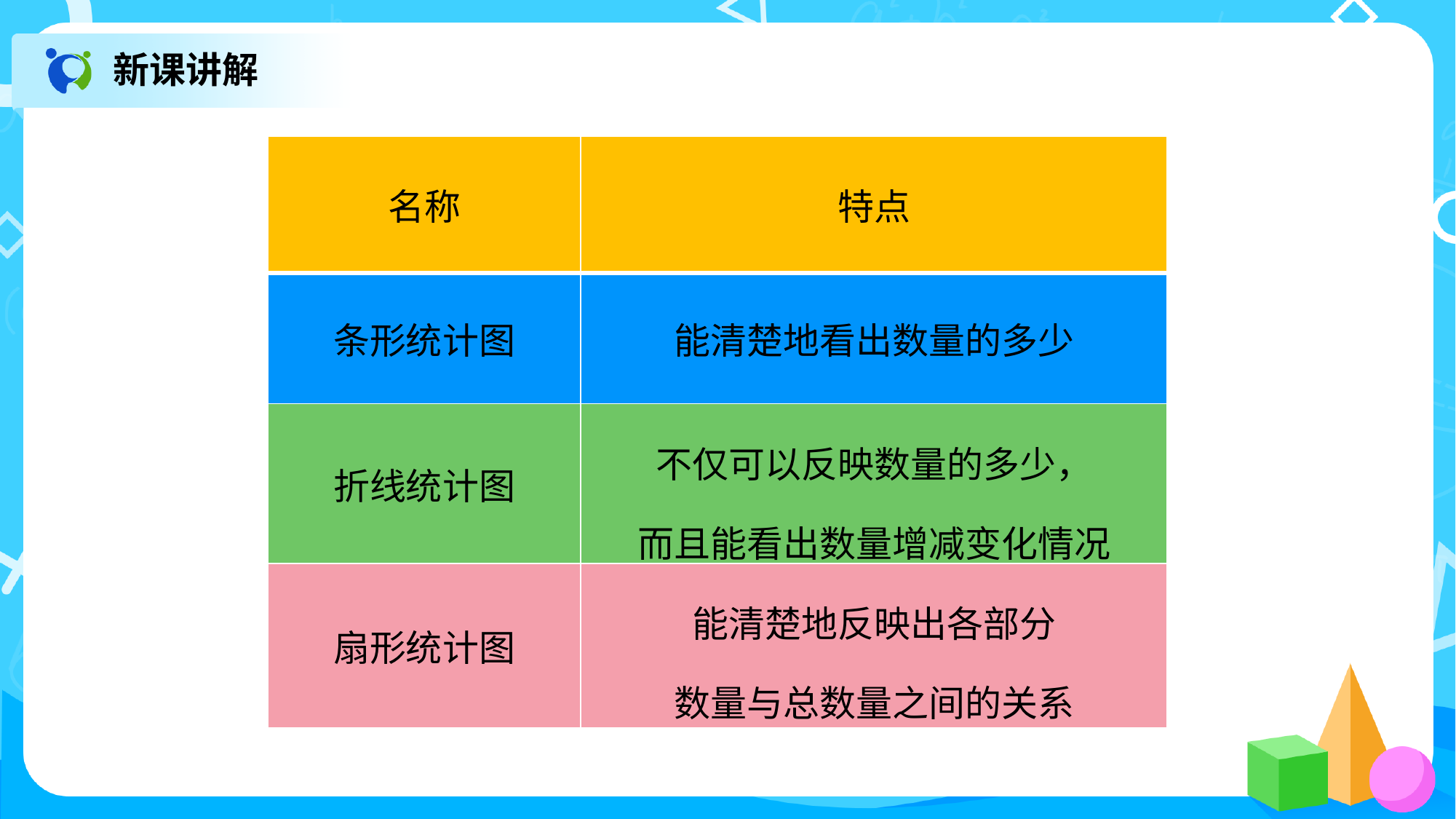

新课讲解
| 名称 | 特点 |
| --- | --- |
| 条形统计图 | 能清楚地看出数量的多少 |
| 折线统计图 | 不仅可以反映数量的多少， 而且能看出数量增减变化情况 |
| 扇形统计图 | 能清楚地反映出各部分 数量与总数量之间的关系 |